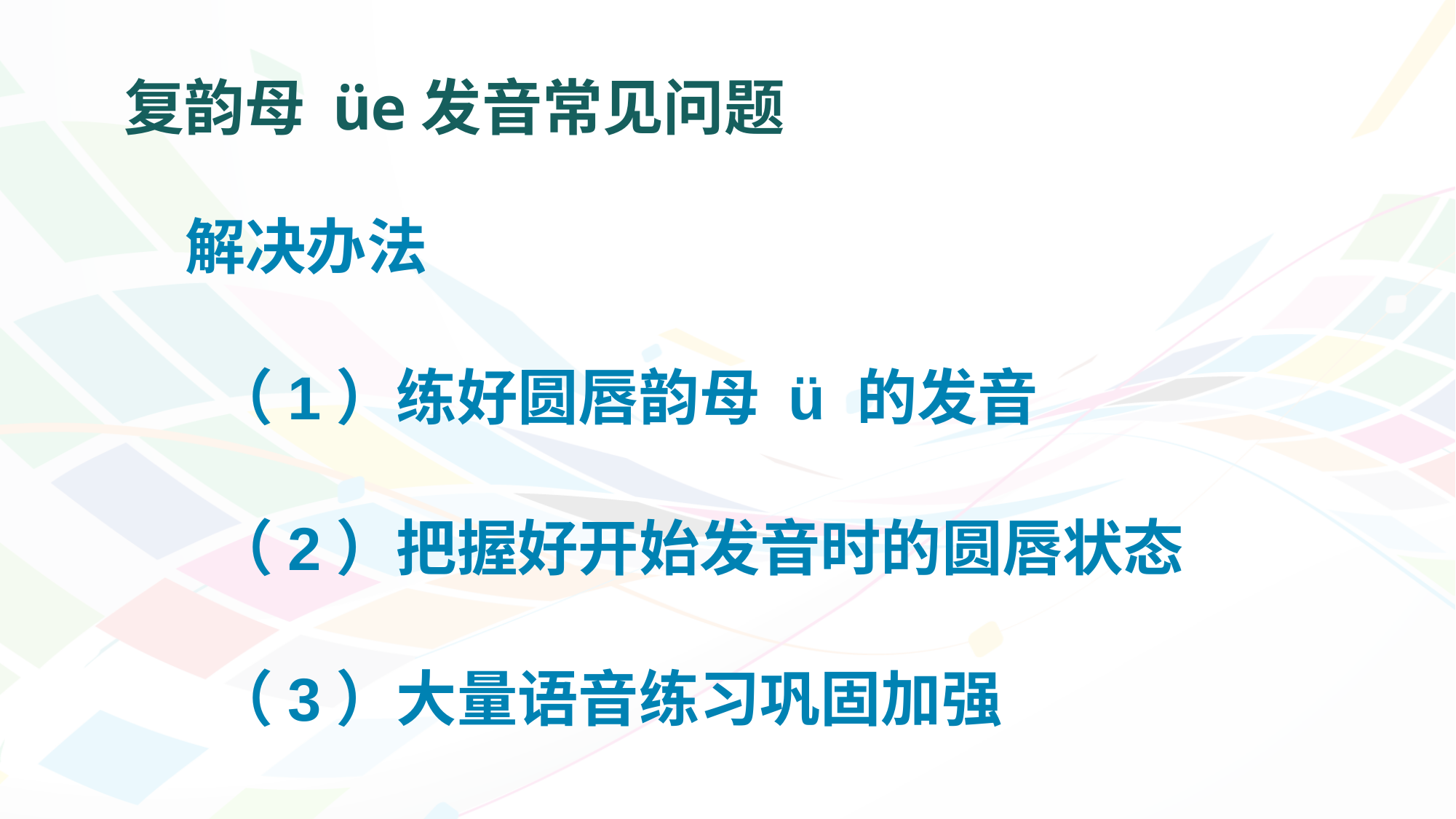

# 复韵母 üe发音常见问题
      解决办法

        （1）练好圆唇韵母 ü 的发音

        （2）把握好开始发音时的圆唇状态

        （3）大量语音练习巩固加强